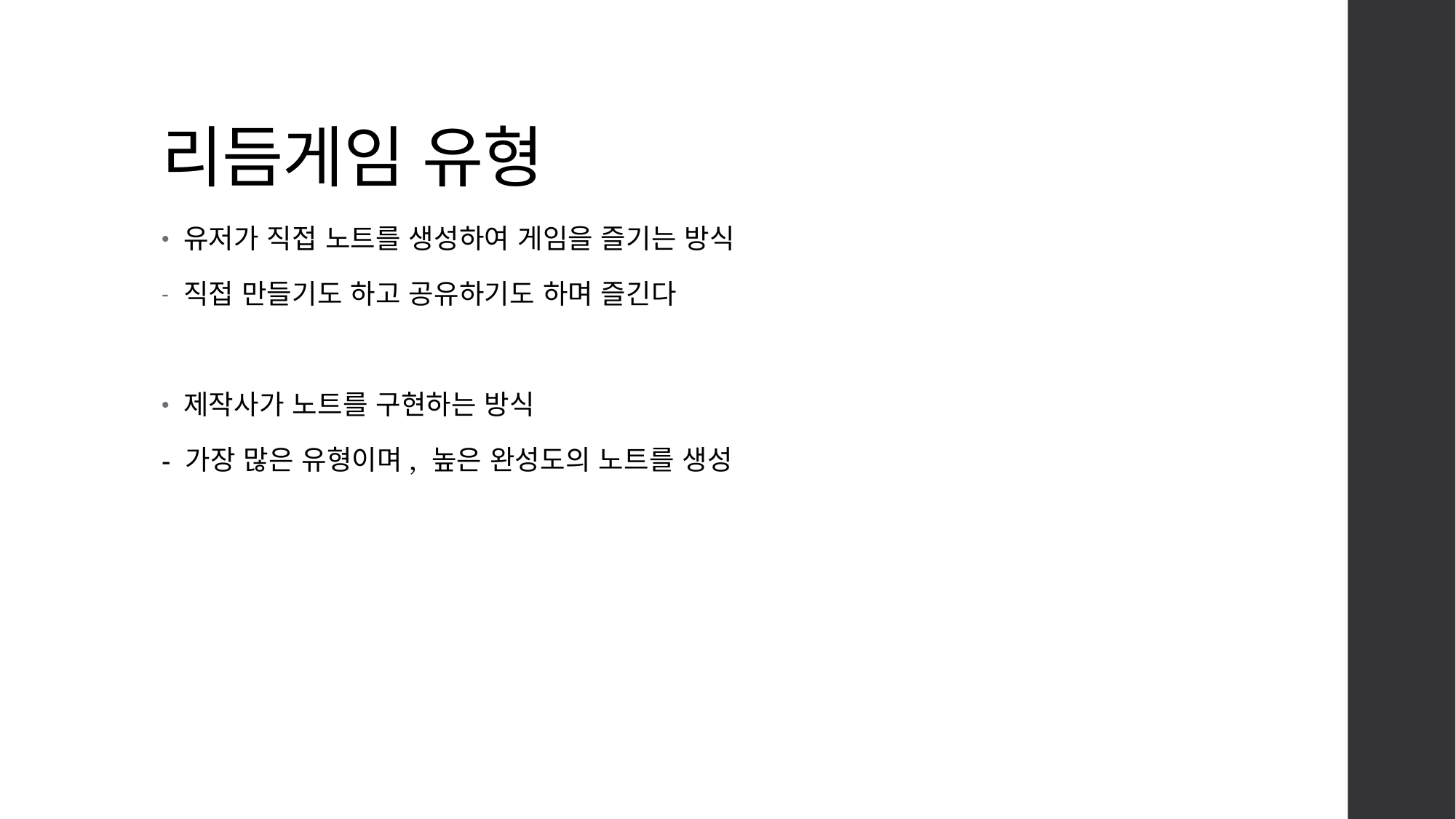

# 리듬게임 유형
유저가 직접 노트를 생성하여 게임을 즐기는 방식
직접 만들기도 하고 공유하기도 하며 즐긴다

제작사가 노트를 구현하는 방식
- 가장 많은 유형이며, 높은 완성도의 노트를 생성